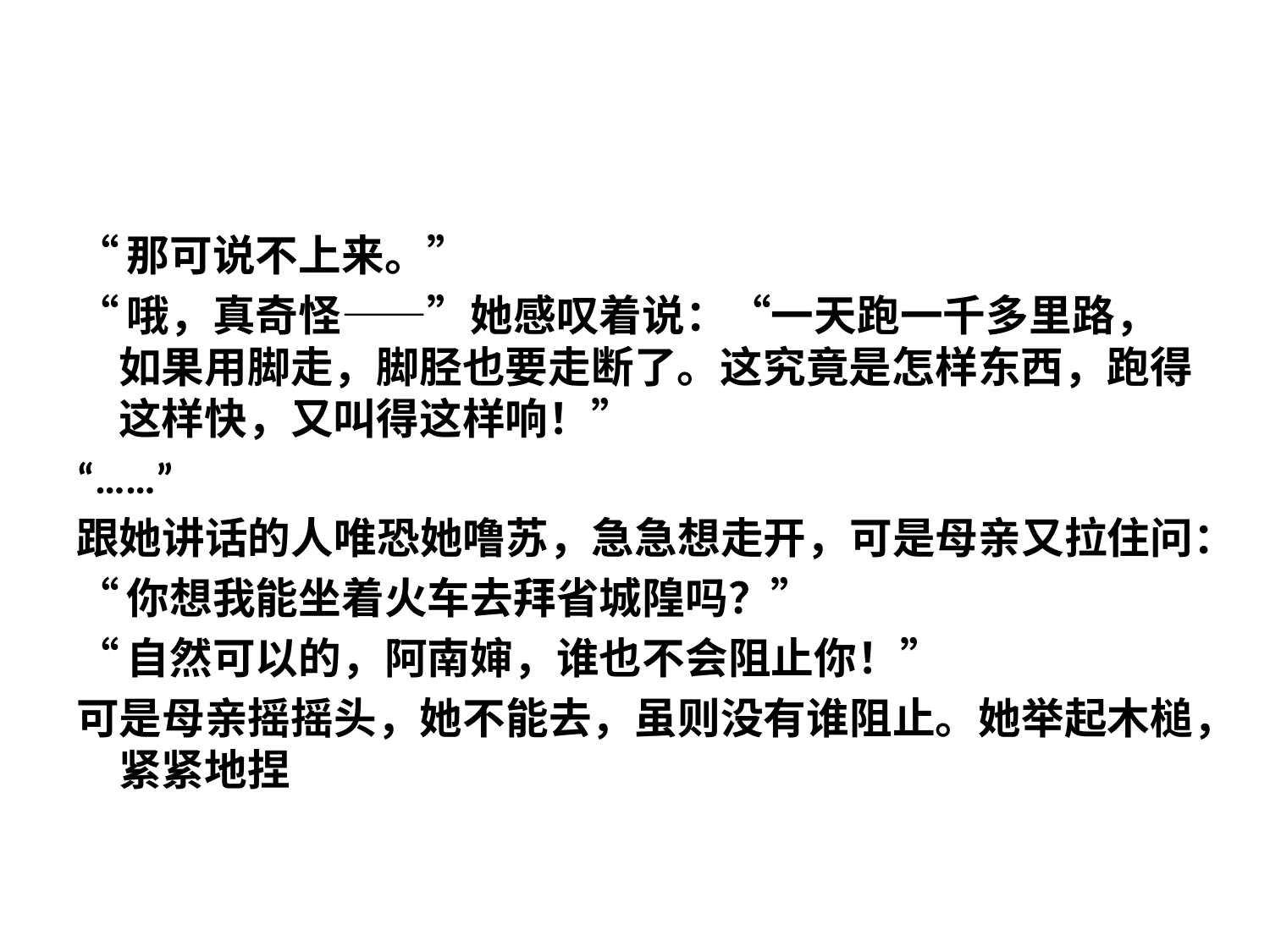

#
“那可说不上来。”
“哦，真奇怪——”她感叹着说：“一天跑一千多里路，如果用脚走，脚胫也要走断了。这究竟是怎样东西，跑得这样快，又叫得这样响！”
“……”
跟她讲话的人唯恐她噜苏，急急想走开，可是母亲又拉住问：
“你想我能坐着火车去拜省城隍吗？”
“自然可以的，阿南婶，谁也不会阻止你！”
可是母亲摇摇头，她不能去，虽则没有谁阻止。她举起木槌，紧紧地捏